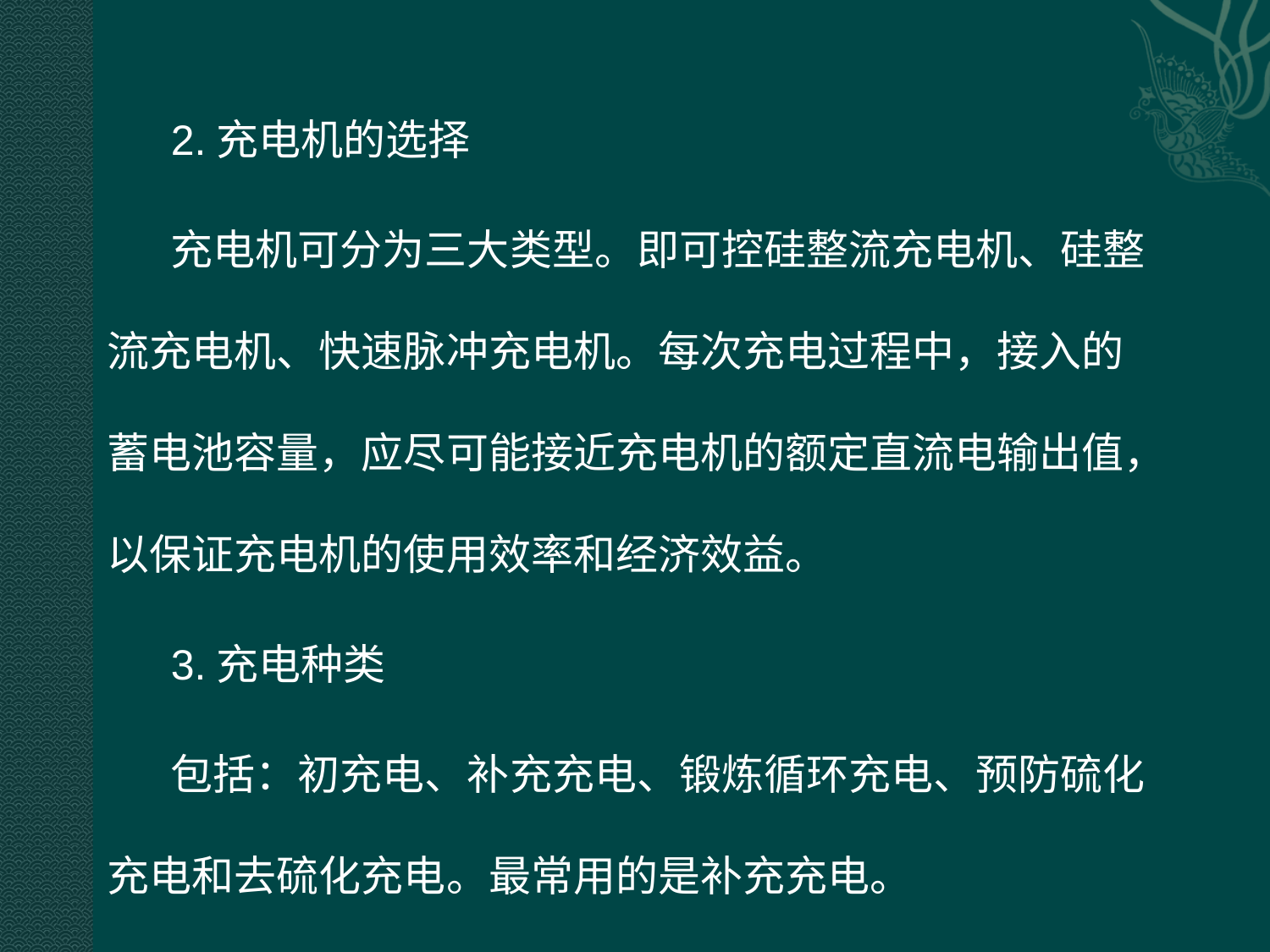

2.充电机的选择
充电机可分为三大类型。即可控硅整流充电机、硅整流充电机、快速脉冲充电机。每次充电过程中，接入的蓄电池容量，应尽可能接近充电机的额定直流电输出值，以保证充电机的使用效率和经济效益。
3.充电种类
包括：初充电、补充充电、锻炼循环充电、预防硫化充电和去硫化充电。最常用的是补充充电。